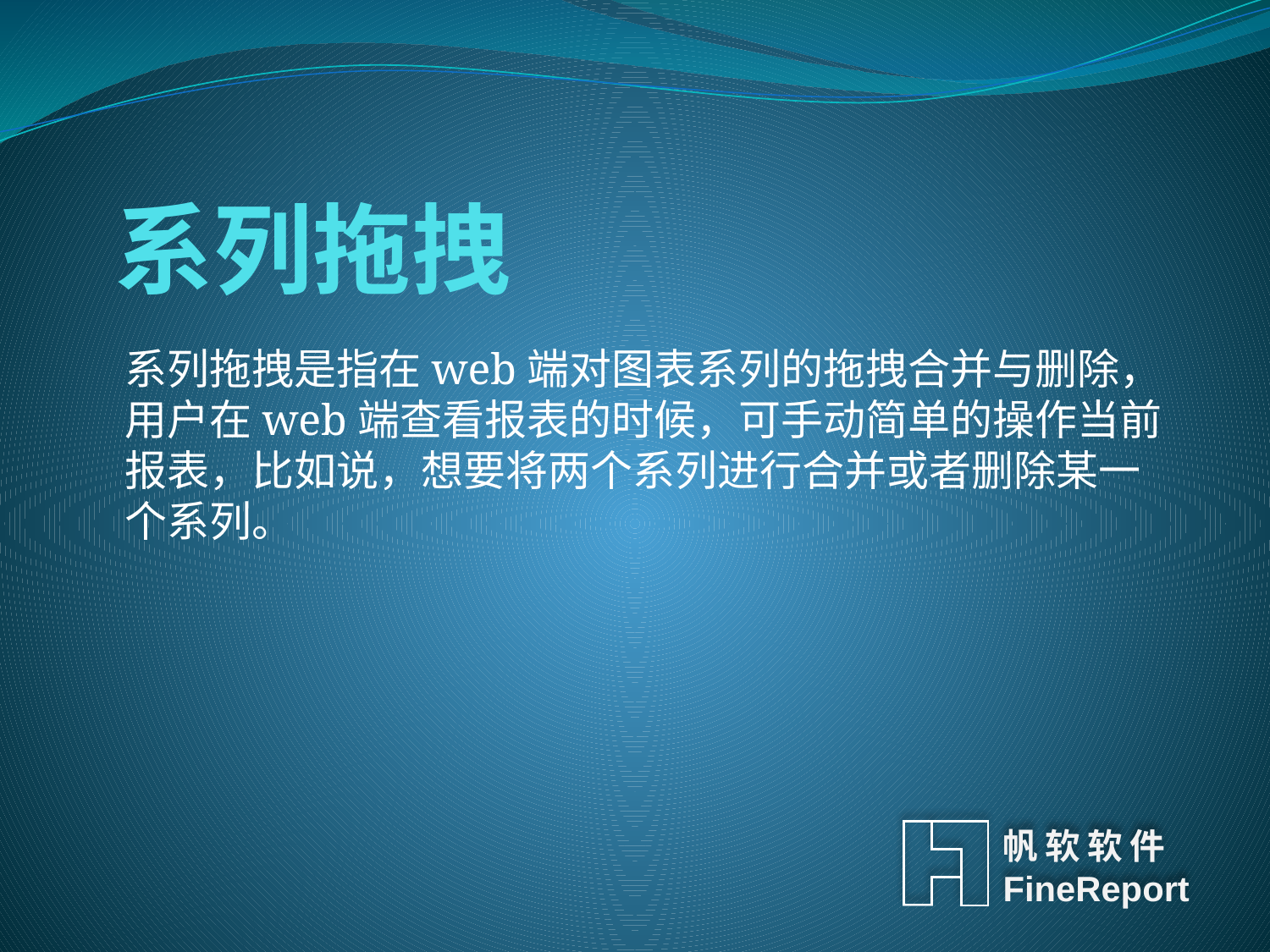

# 系列拖拽
系列拖拽是指在web端对图表系列的拖拽合并与删除，用户在web端查看报表的时候，可手动简单的操作当前报表，比如说，想要将两个系列进行合并或者删除某一个系列。